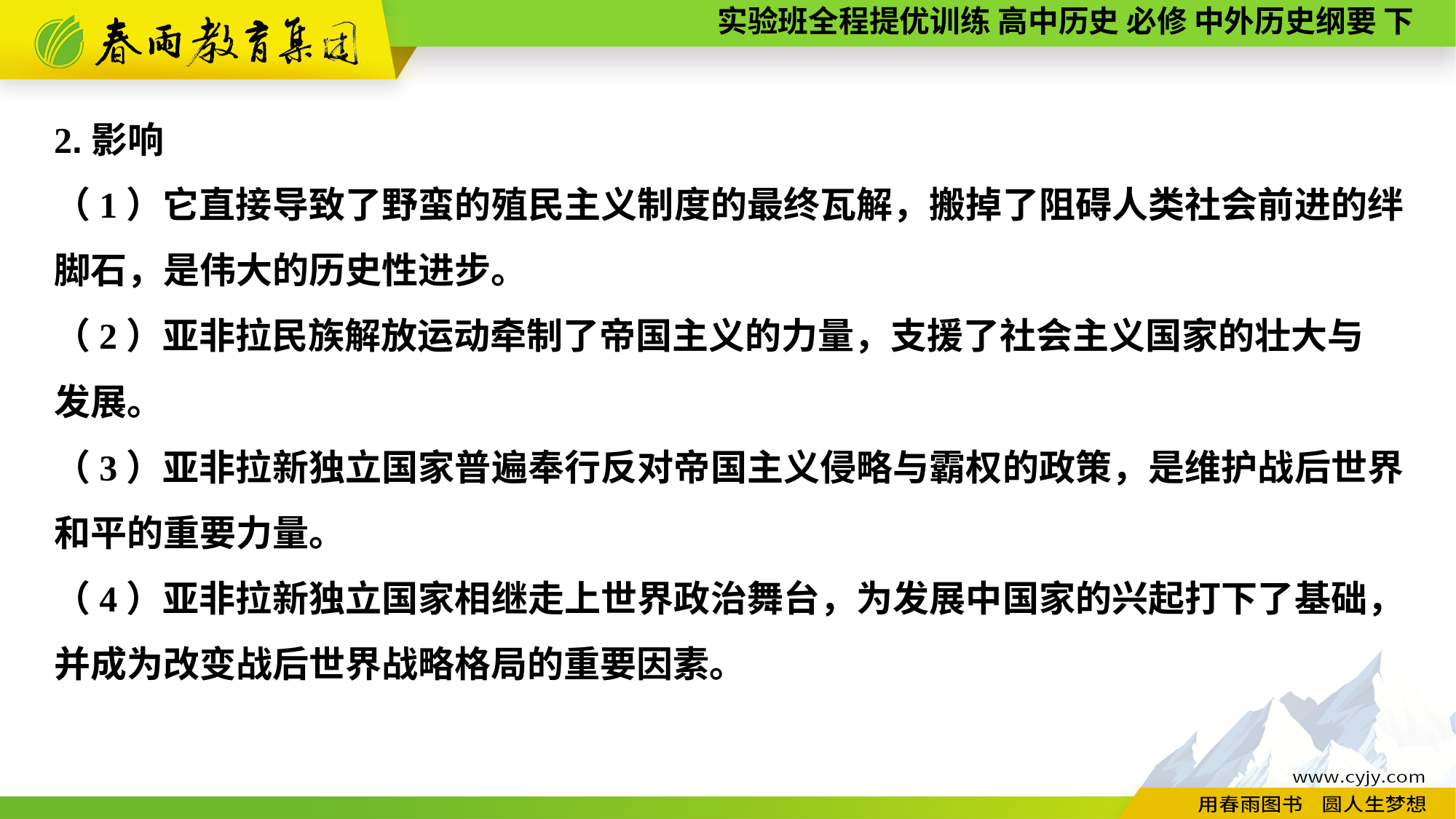

2.影响
（1）它直接导致了野蛮的殖民主义制度的最终瓦解，搬掉了阻碍人类社会前进的绊脚石，是伟大的历史性进步。
（2）亚非拉民族解放运动牵制了帝国主义的力量，支援了社会主义国家的壮大与
发展。
（3）亚非拉新独立国家普遍奉行反对帝国主义侵略与霸权的政策，是维护战后世界和平的重要力量。
（4）亚非拉新独立国家相继走上世界政治舞台，为发展中国家的兴起打下了基础，并成为改变战后世界战略格局的重要因素。